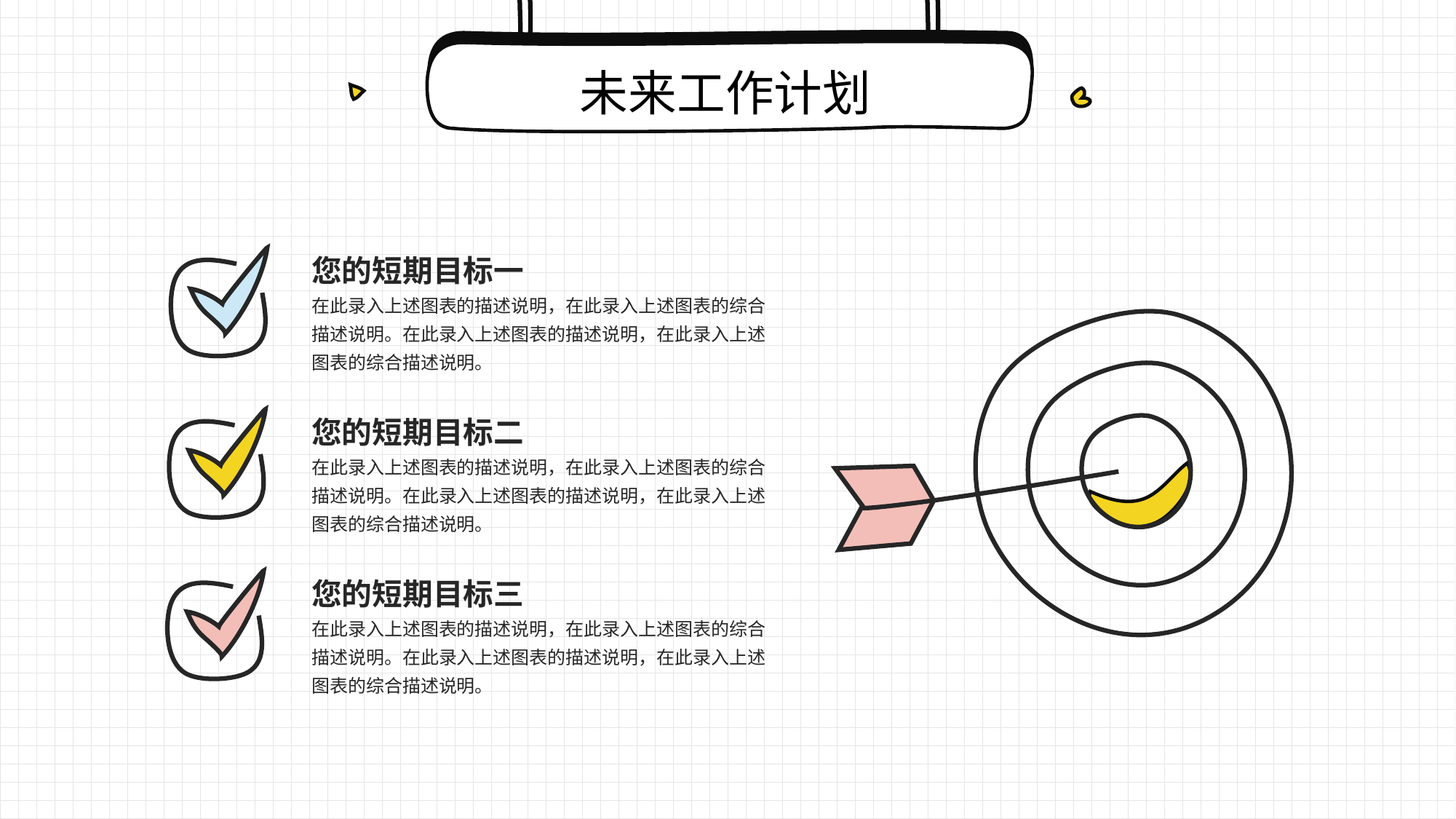

未来工作计划
您的短期目标一
在此录入上述图表的描述说明，在此录入上述图表的综合描述说明。在此录入上述图表的描述说明，在此录入上述图表的综合描述说明。

您的短期目标二
在此录入上述图表的描述说明，在此录入上述图表的综合描述说明。在此录入上述图表的描述说明，在此录入上述图表的综合描述说明。

您的短期目标三
在此录入上述图表的描述说明，在此录入上述图表的综合描述说明。在此录入上述图表的描述说明，在此录入上述图表的综合描述说明。